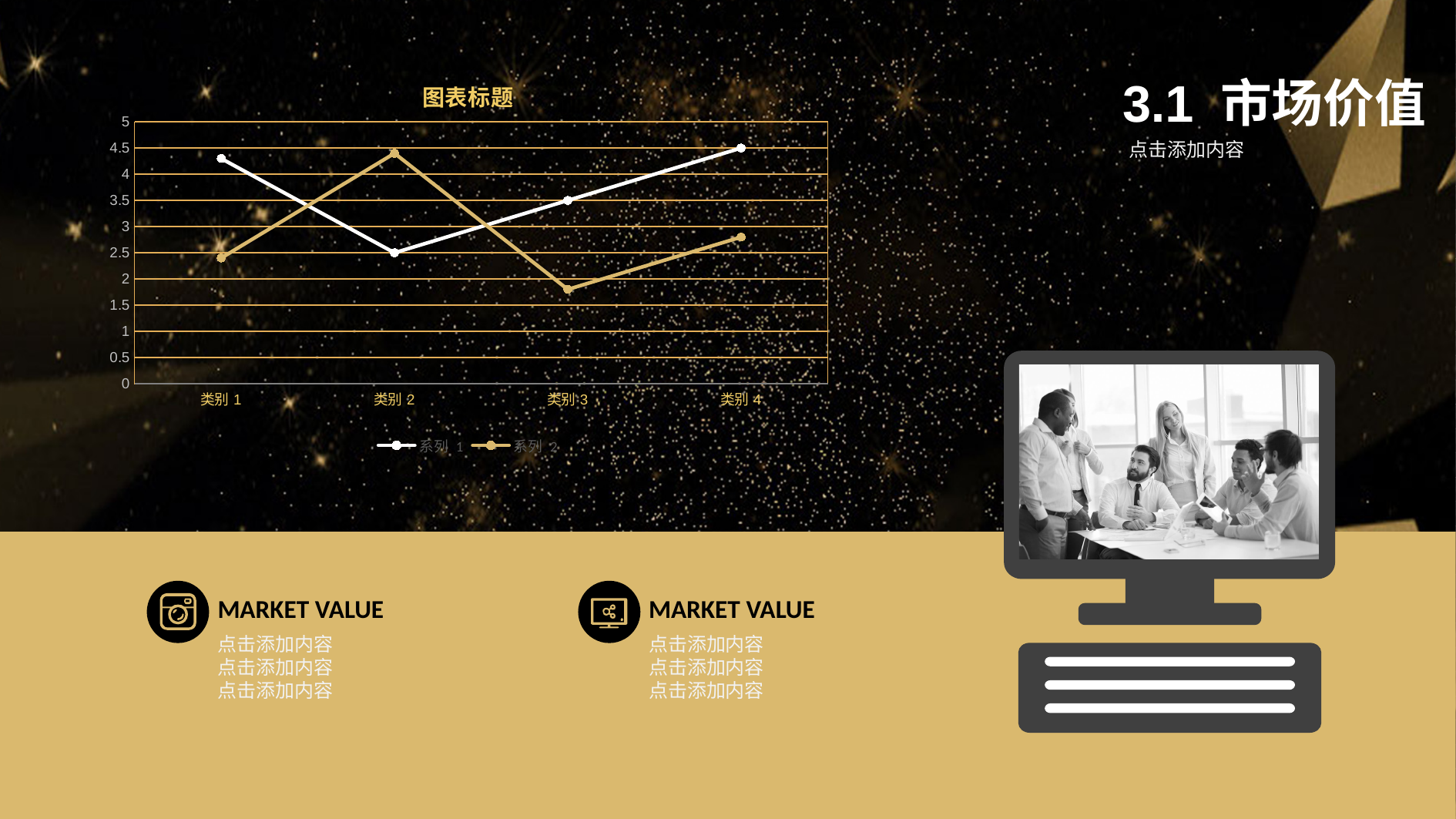

### Chart: 图表标题

| Category | 系列 1 | 系列 2 |
|---|---|---|
| 类别1 | 4.3 | 2.4 |
| 类别2 | 2.5 | 4.4 |
| 类别3 | 3.5 | 1.8 |
| 类别4 | 4.5 | 2.8 |
3.1 市场价值
点击添加内容

MARKET VALUE
MARKET VALUE

点击添加内容
点击添加内容
点击添加内容

点击添加内容
点击添加内容
点击添加内容